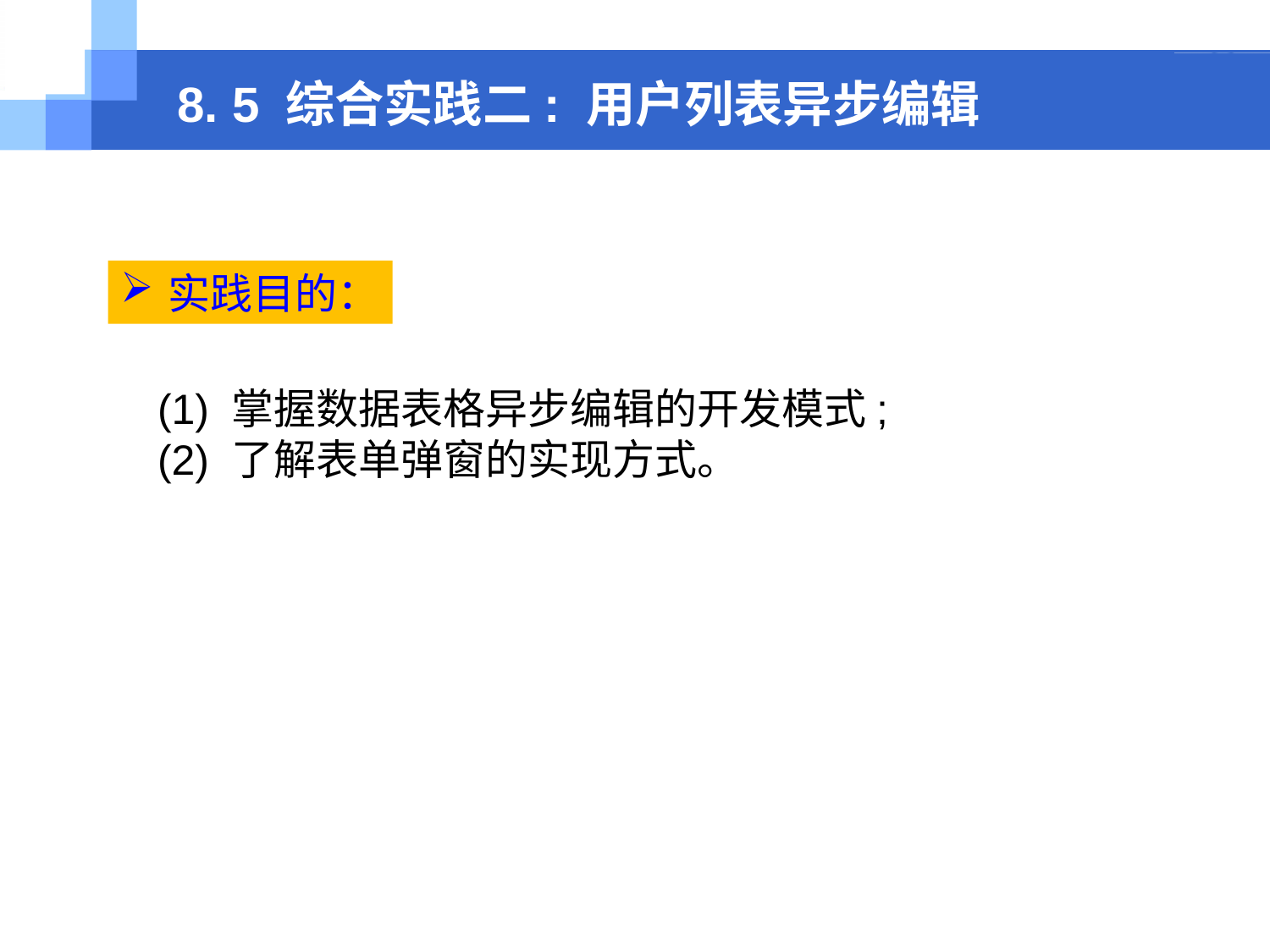

8. 5 综合实践二: 用户列表异步编辑

实践目的：
(1) 掌握数据表格异步编辑的开发模式;
(2) 了解表单弹窗的实现方式。